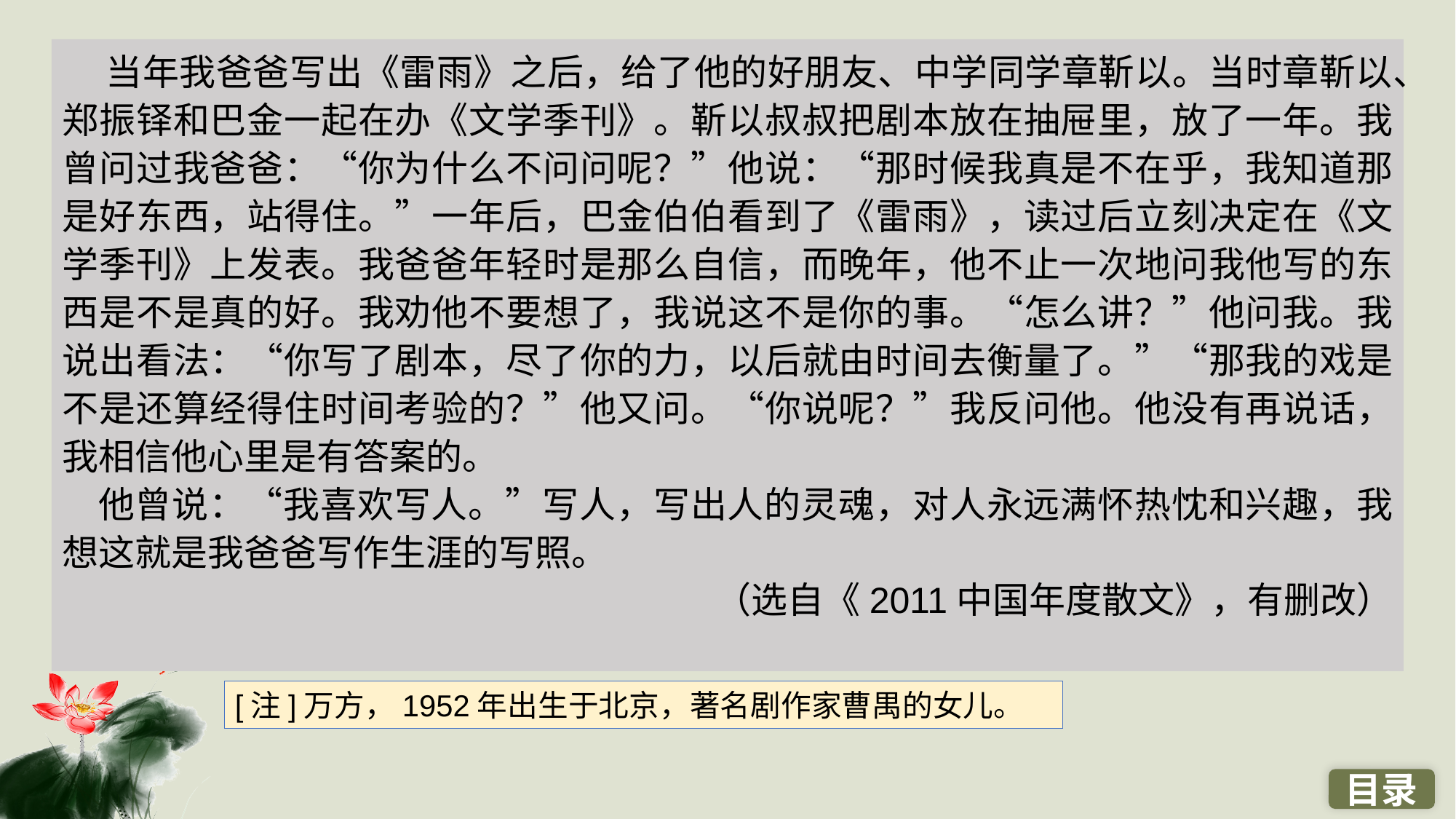

当年我爸爸写出《雷雨》之后，给了他的好朋友、中学同学章靳以。当时章靳以、郑振铎和巴金一起在办《文学季刊》。靳以叔叔把剧本放在抽屉里，放了一年。我曾问过我爸爸：“你为什么不问问呢？”他说：“那时候我真是不在乎，我知道那是好东西，站得住。”一年后，巴金伯伯看到了《雷雨》，读过后立刻决定在《文学季刊》上发表。我爸爸年轻时是那么自信，而晚年，他不止一次地问我他写的东西是不是真的好。我劝他不要想了，我说这不是你的事。“怎么讲？”他问我。我说出看法：“你写了剧本，尽了你的力，以后就由时间去衡量了。”“那我的戏是不是还算经得住时间考验的？”他又问。“你说呢？”我反问他。他没有再说话，我相信他心里是有答案的。
   他曾说：“我喜欢写人。”写人，写出人的灵魂，对人永远满怀热忱和兴趣，我想这就是我爸爸写作生涯的写照。
（选自《2011中国年度散文》，有删改）
[注]万方，1952年出生于北京，著名剧作家曹禺的女儿。